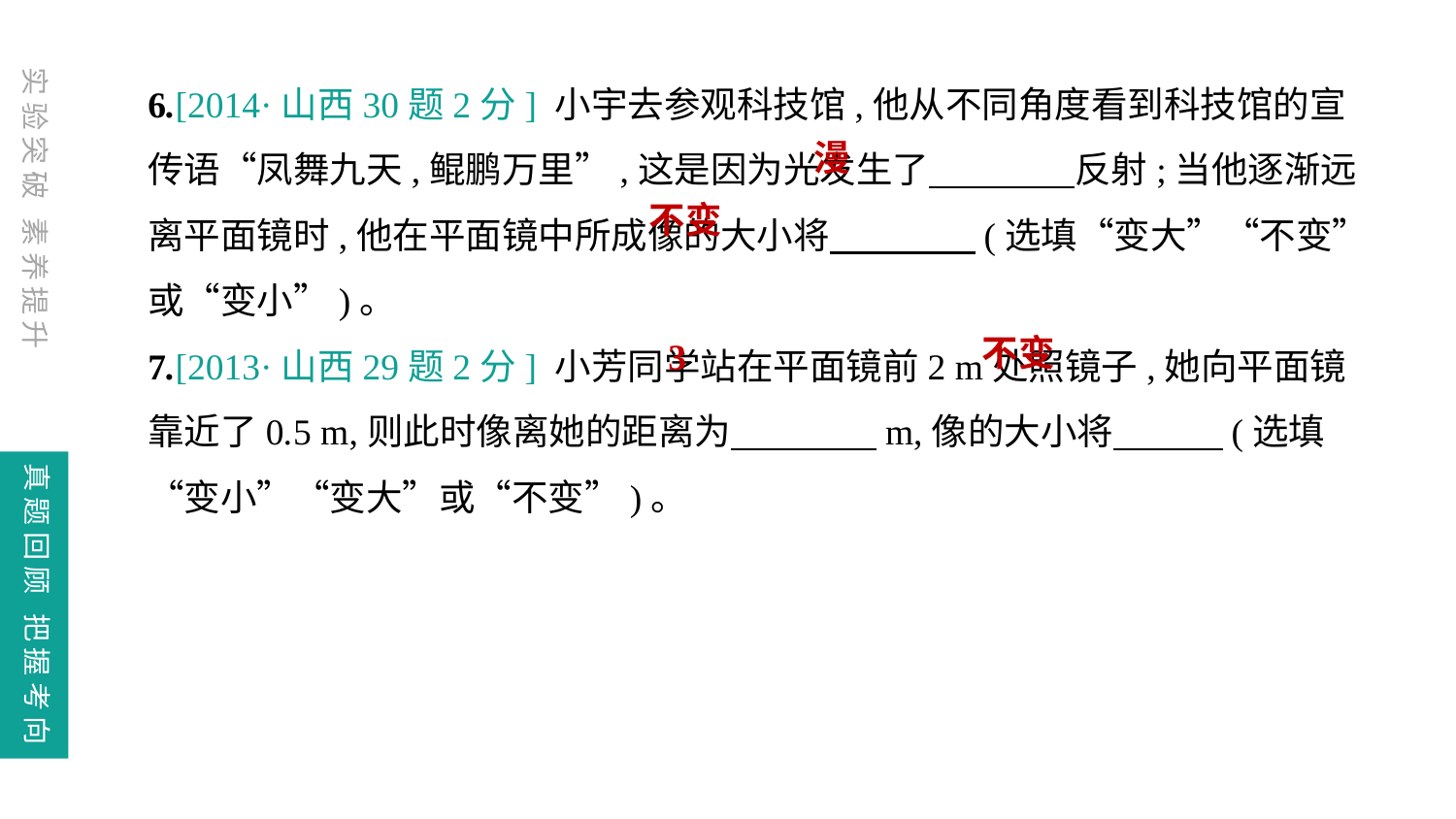

6.[2014·山西30题2分] 小宇去参观科技馆,他从不同角度看到科技馆的宣传语“凤舞九天,鲲鹏万里”,这是因为光发生了　　　　反射;当他逐渐远离平面镜时,他在平面镜中所成像的大小将　　　　(选填“变大”“不变”或“变小”)。
7.[2013·山西29题2分] 小芳同学站在平面镜前2 m处照镜子,她向平面镜靠近了0.5 m,则此时像离她的距离为　　　　m,像的大小将　　　(选填“变小”“变大”或“不变”)。
漫
不变
不变
3